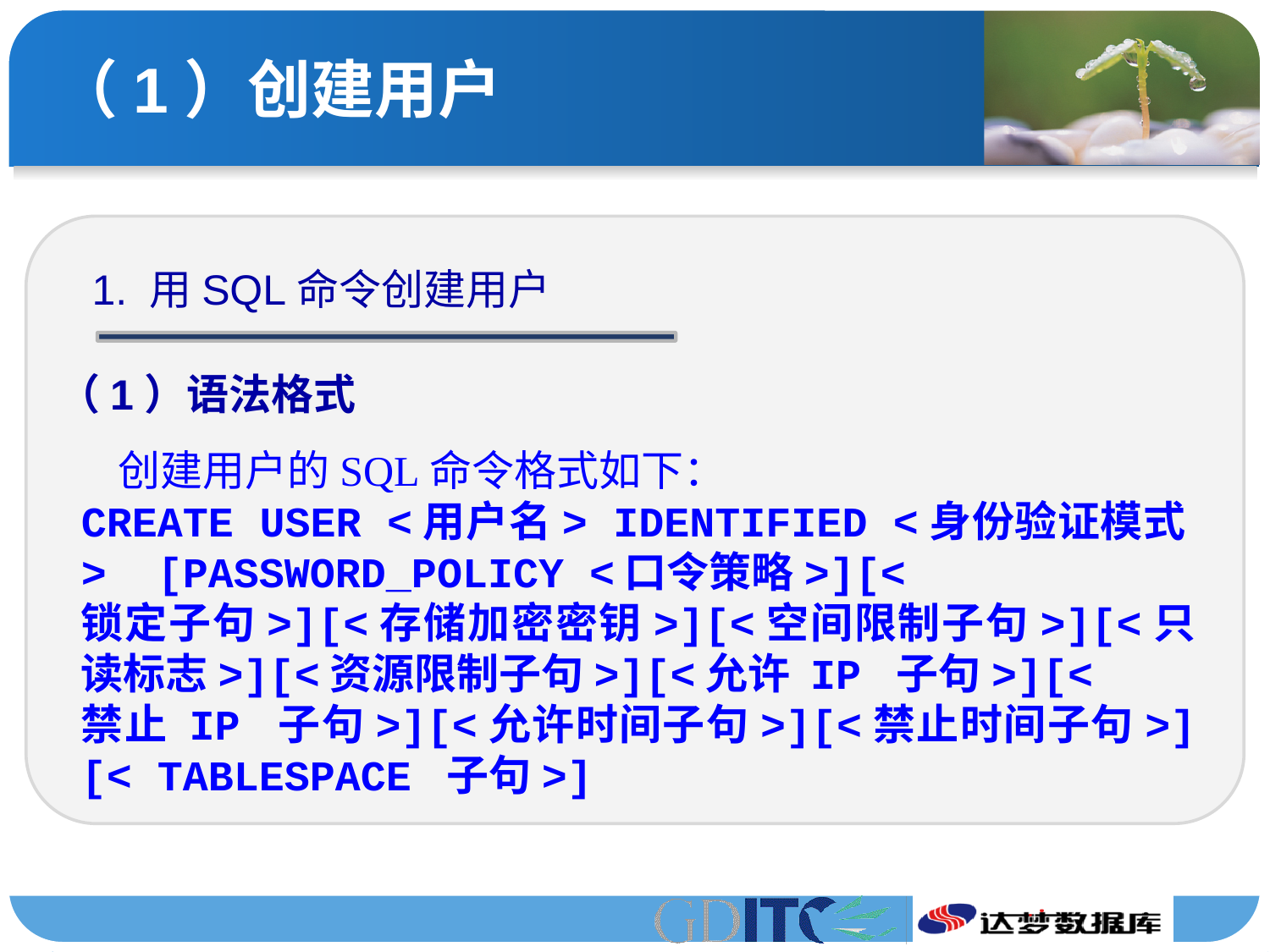

# （1）创建用户

1. 用SQL命令创建用户

（1）语法格式
创建用户的SQL命令格式如下：
CREATE USER <用户名> IDENTIFIED <身份验证模式>  [PASSWORD_POLICY <口令策略>][<
锁定子句>][<存储加密密钥>][<空间限制子句>][<只读标志>][<资源限制子句>][<允许 IP 子句>][<
禁止 IP 子句>][<允许时间子句>][<禁止时间子句>][< TABLESPACE 子句>]